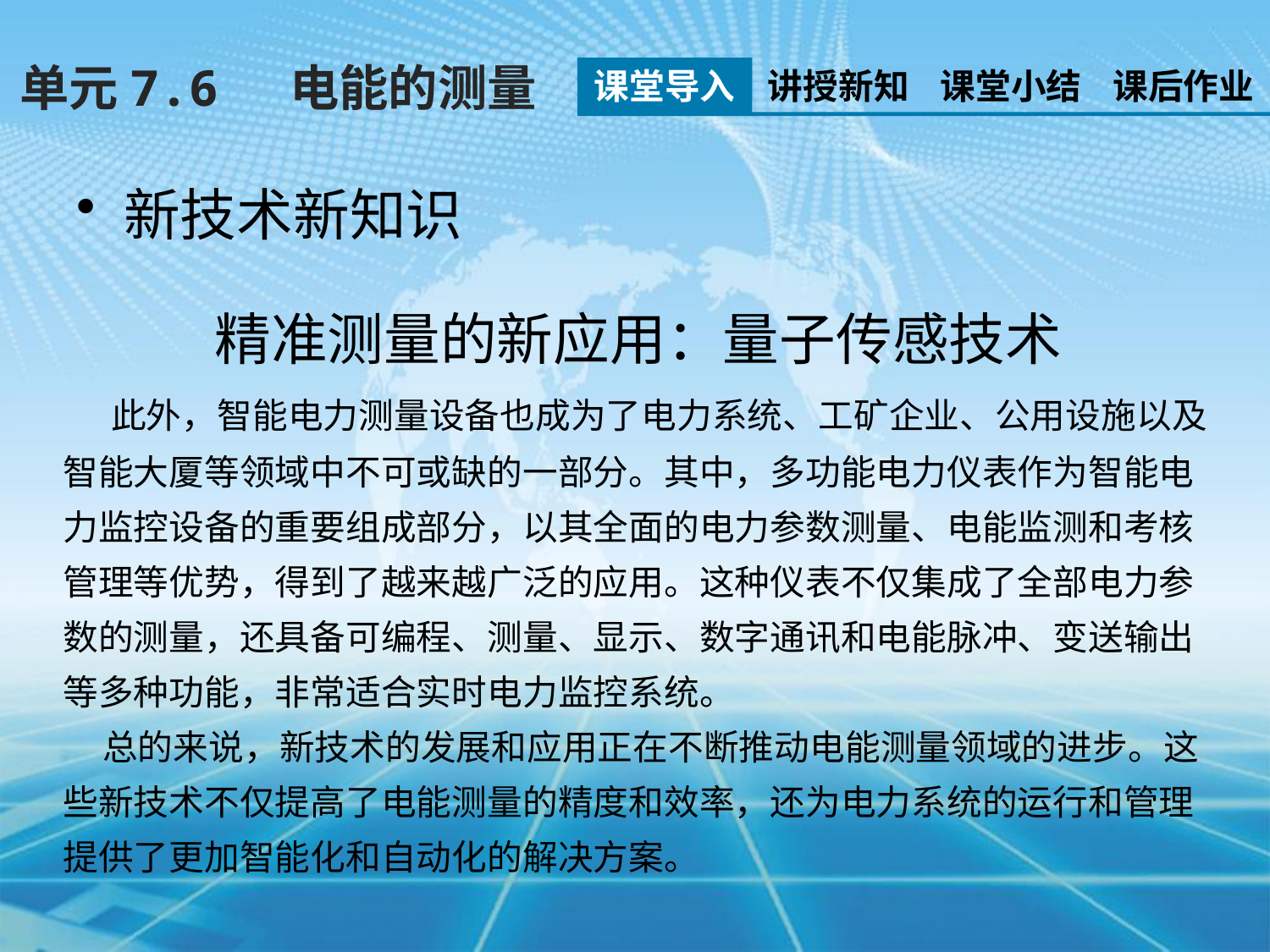

单元7.6  电能的测量
课堂导入
讲授新知
课堂小结
课后作业
新技术新知识
精准测量的新应用：量子传感技术
    此外，智能电力测量设备也成为了电力系统、工矿企业、公用设施以及智能大厦等领域中不可或缺的一部分。其中，多功能电力仪表作为智能电力监控设备的重要组成部分，以其全面的电力参数测量、电能监测和考核管理等优势，得到了越来越广泛的应用。这种仪表不仅集成了全部电力参数的测量，还具备可编程、测量、显示、数字通讯和电能脉冲、变送输出等多种功能，非常适合实时电力监控系统。
    总的来说，新技术的发展和应用正在不断推动电能测量领域的进步。这些新技术不仅提高了电能测量的精度和效率，还为电力系统的运行和管理提供了更加智能化和自动化的解决方案。